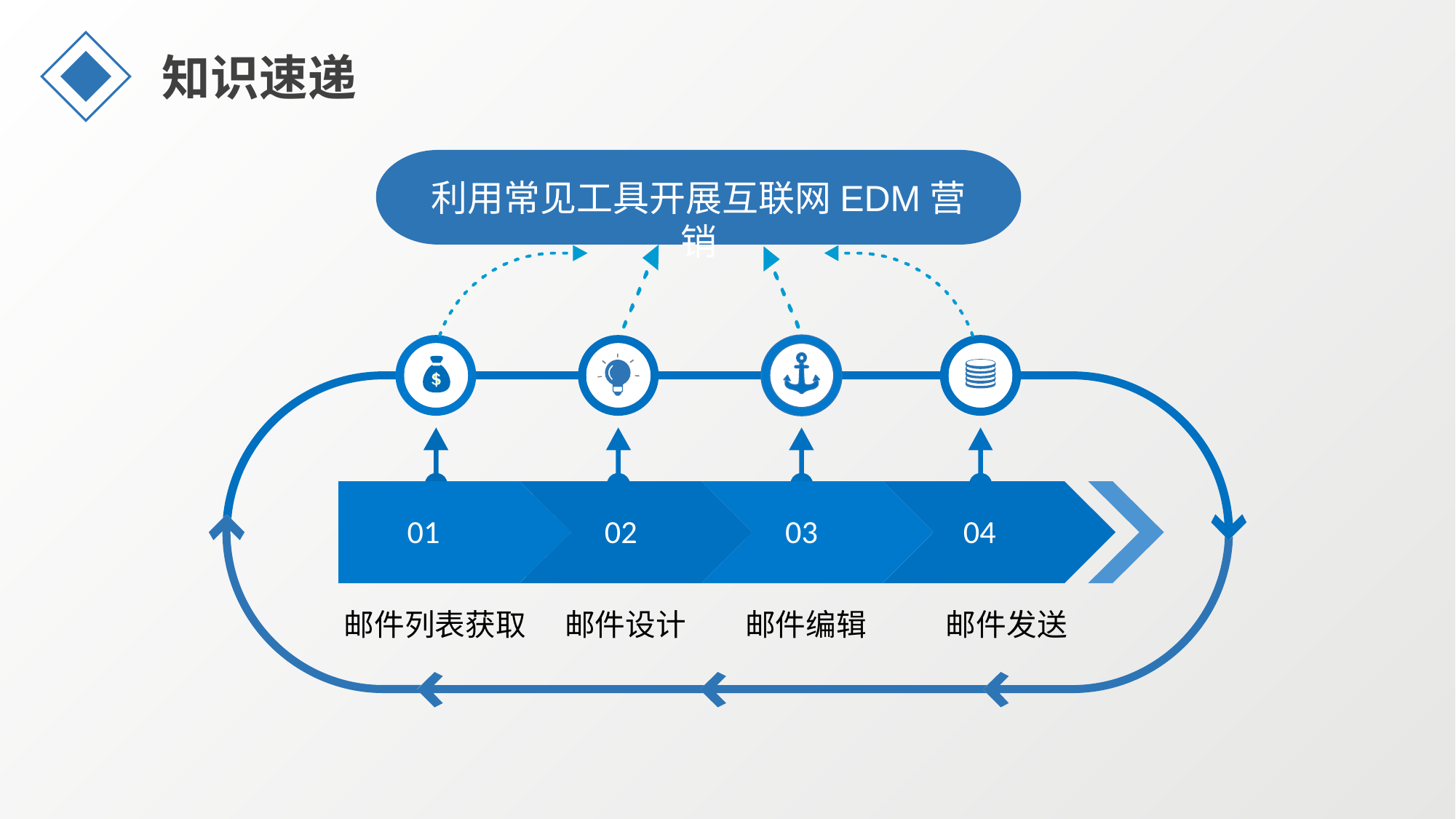

知识速递

利用常见工具开展互联网EDM营销

01

02

03

04

邮件列表获取
邮件设计
邮件编辑
邮件发送